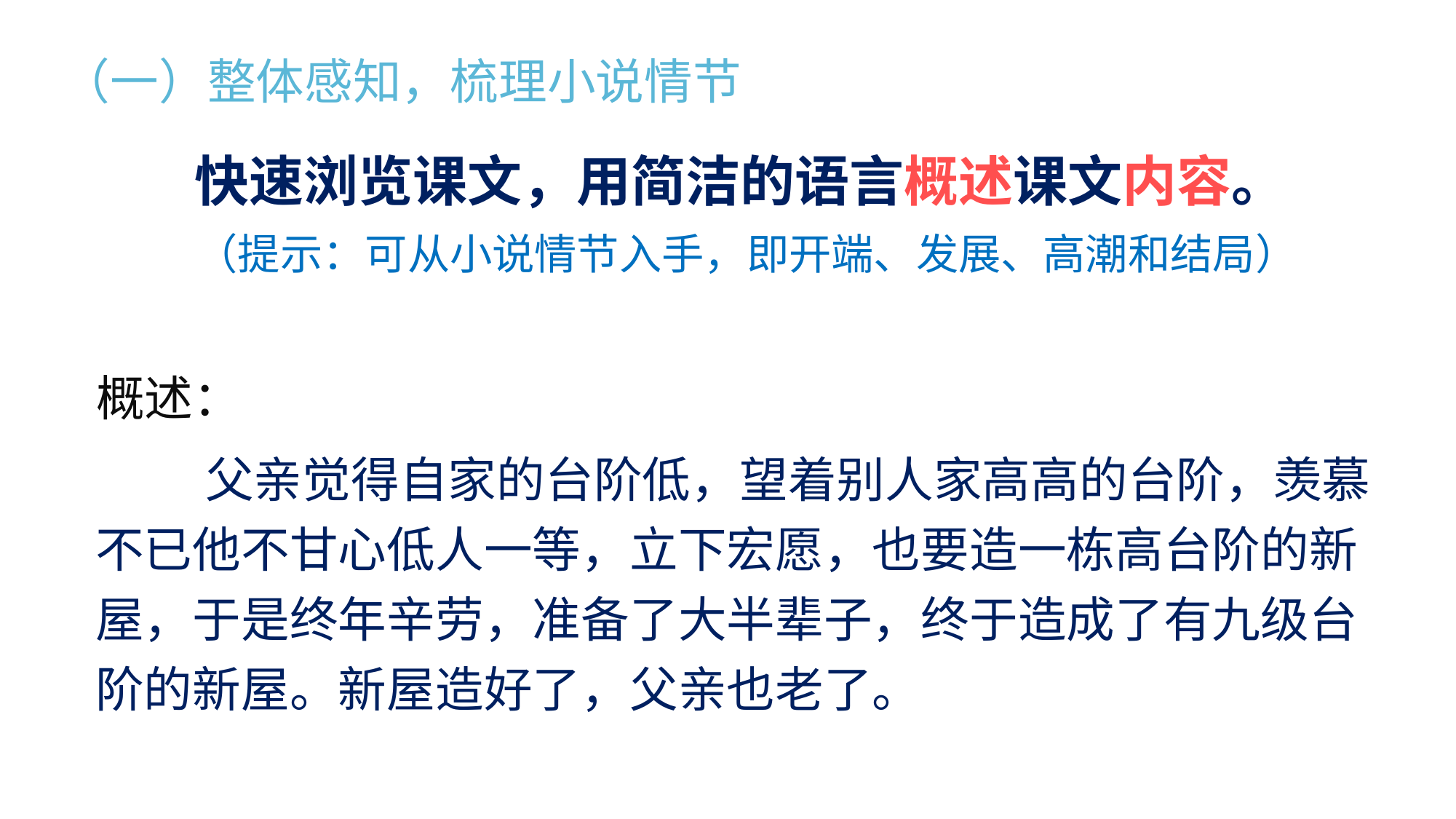

（一）整体感知，梳理小说情节
快速浏览课文，用简洁的语言概述课文内容。
（提示：可从小说情节入手，即开端、发展、高潮和结局）
概述：
         父亲觉得自家的台阶低，望着别人家高高的台阶，羡慕不已他不甘心低人一等，立下宏愿，也要造一栋高台阶的新屋，于是终年辛劳，准备了大半辈子，终于造成了有九级台阶的新屋。新屋造好了，父亲也老了。